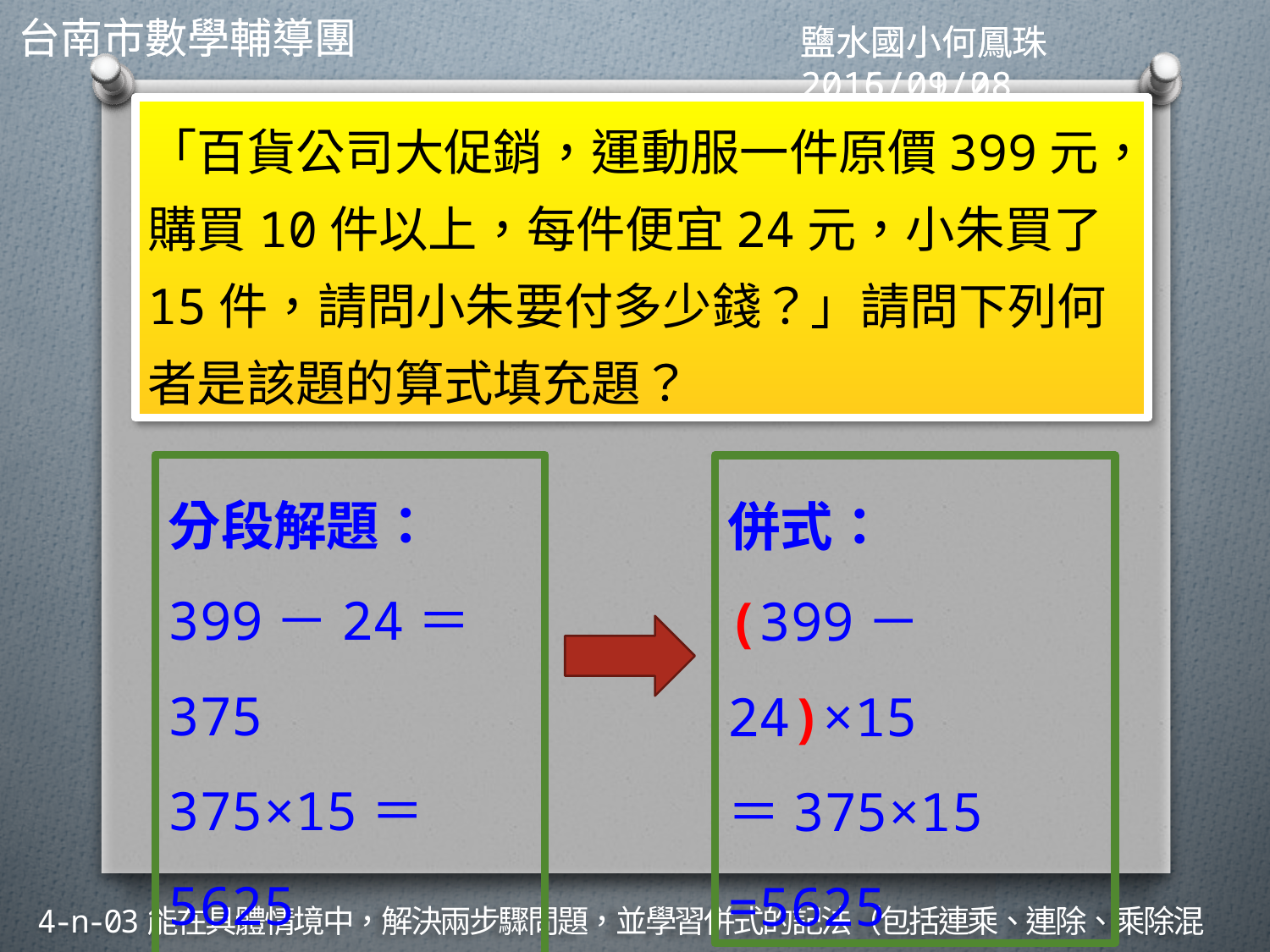

「百貨公司大促銷，運動服一件原價399元，購買10件以上，每件便宜24元，小朱買了15件，請問小朱要付多少錢？」請問下列何者是該題的算式填充題？
分段解題：
399－24＝375
375×15＝5625

併式：
(399－24)×15
＝375×15
=5625

4-n-03能在具體情境中，解決兩步驟問題，並學習併式的記法（包括連乘、連除、乘除混合）。